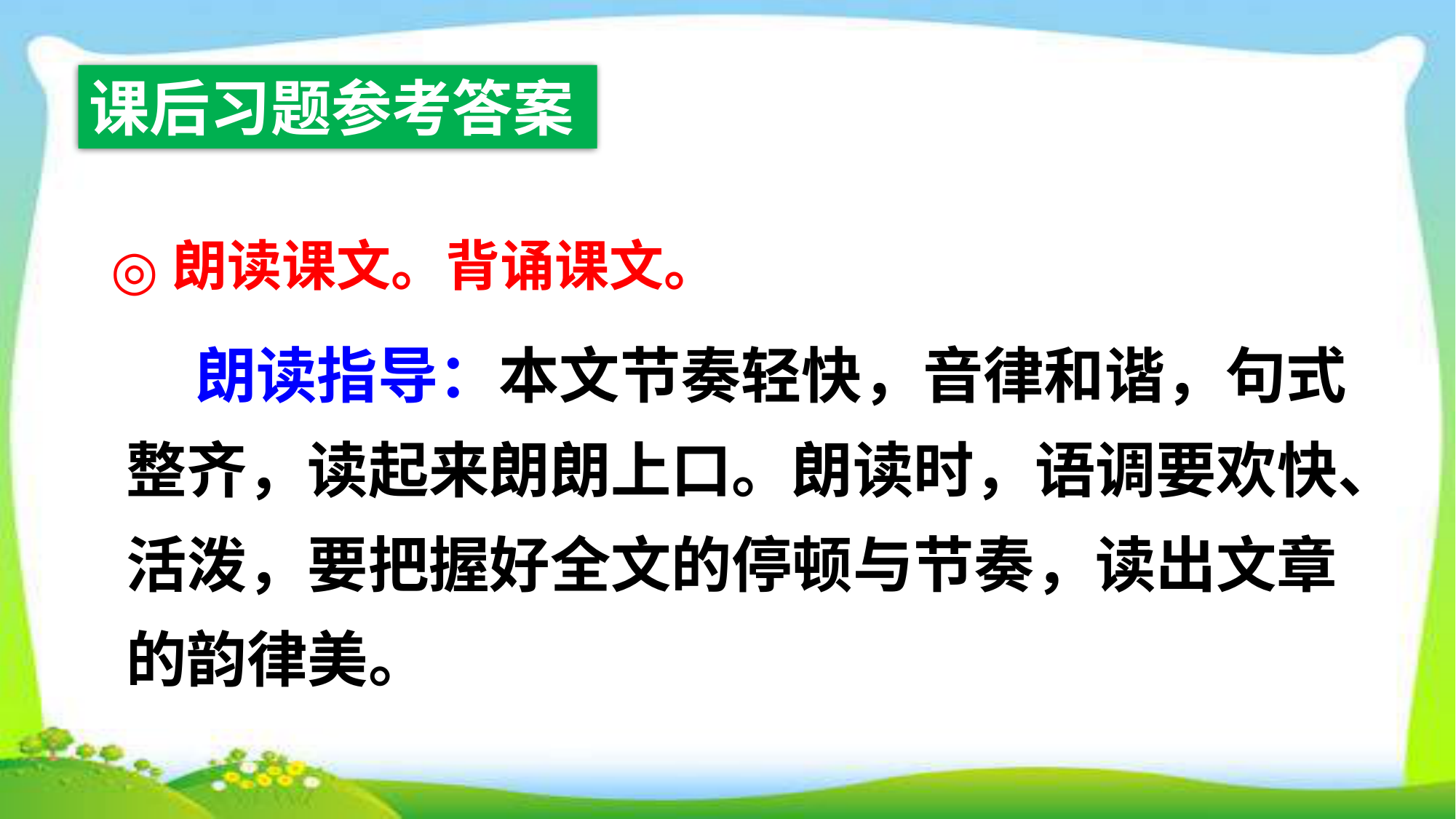

课后习题参考答案
朗读课文。背诵课文。
◎
    朗读指导：本文节奏轻快，音律和谐，句式整齐，读起来朗朗上口。朗读时，语调要欢快、活泼，要把握好全文的停顿与节奏，读出文章的韵律美。